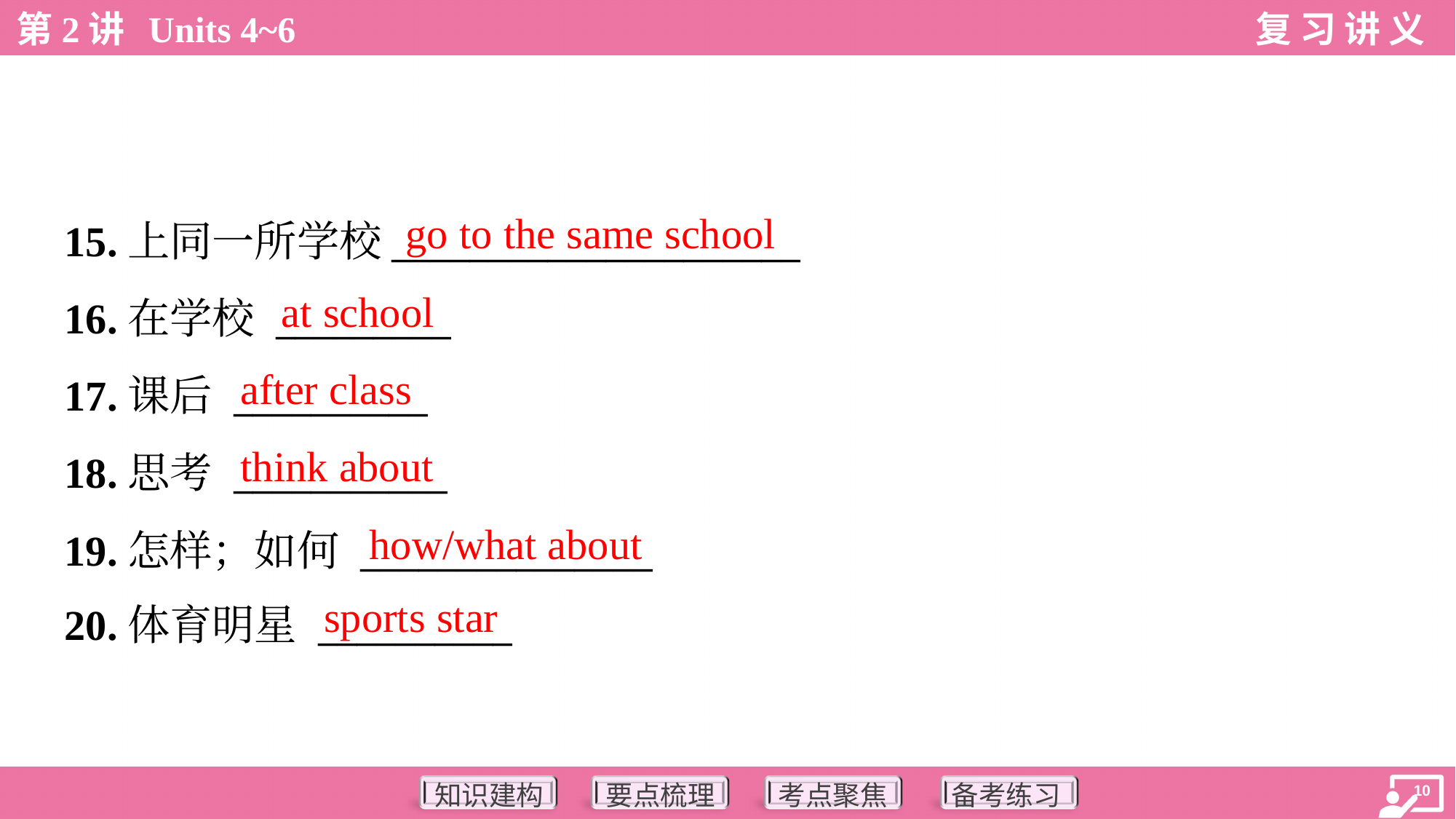

go to the same school
15.上同一所学校_____________________
16.在学校 _________
17.课后 __________
18.思考 ___________
19.怎样；如何 _______________
20.体育明星 __________
at school
after class
think about
how/what about
sports star